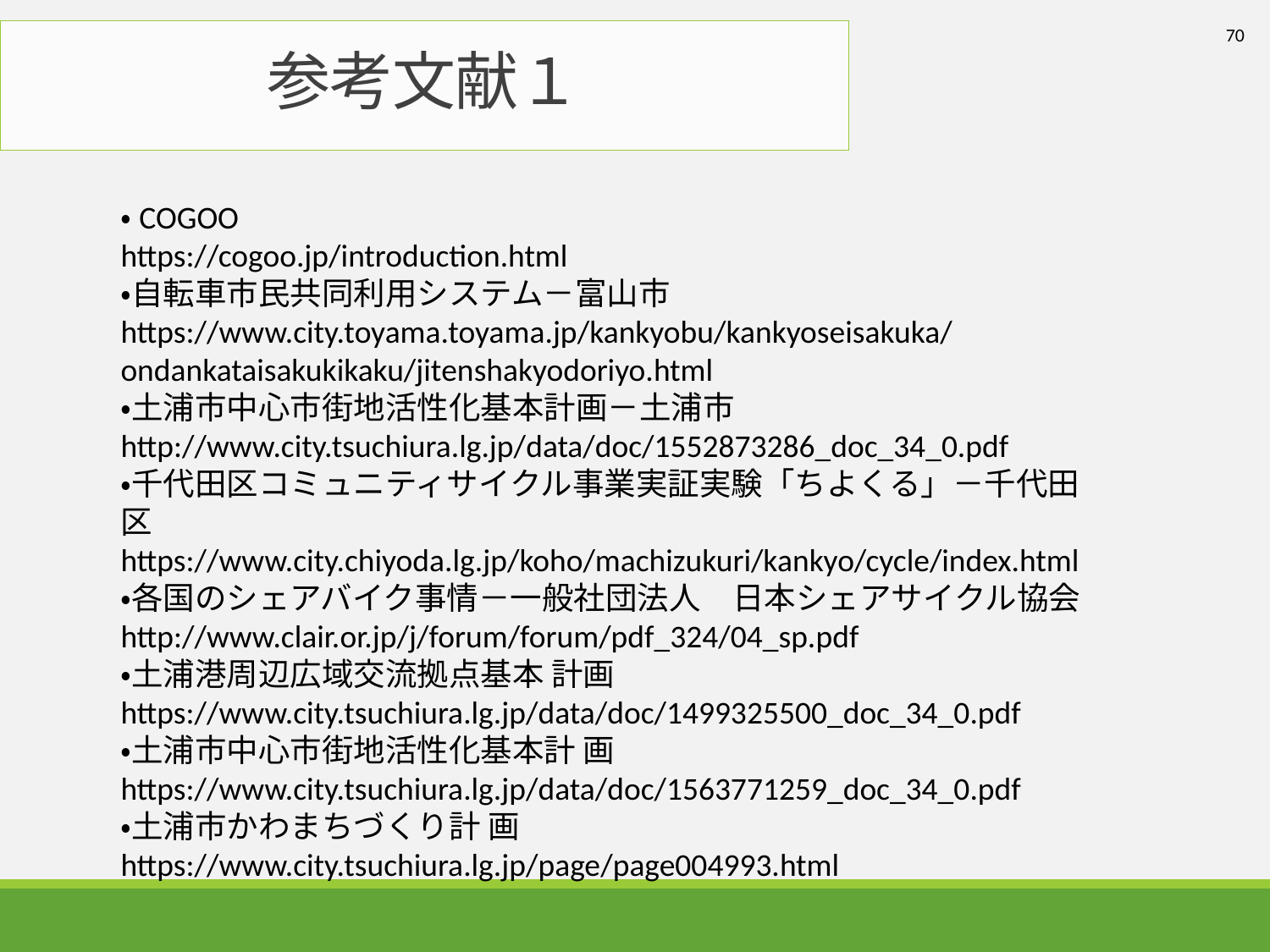

70
# 参考文献１
・COGOO
https://cogoo.jp/introduction.html
・自転車市民共同利用システム－富山市
https://www.city.toyama.toyama.jp/kankyobu/kankyoseisakuka/ondankataisakukikaku/jitenshakyodoriyo.html
・土浦市中心市街地活性化基本計画－土浦市
http://www.city.tsuchiura.lg.jp/data/doc/1552873286_doc_34_0.pdf
・千代田区コミュニティサイクル事業実証実験「ちよくる」－千代田区
https://www.city.chiyoda.lg.jp/koho/machizukuri/kankyo/cycle/index.html
・各国のシェアバイク事情－一般社団法人　日本シェアサイクル協会
http://www.clair.or.jp/j/forum/forum/pdf_324/04_sp.pdf
・土浦港周辺広域交流拠点基本 計画
https://www.city.tsuchiura.lg.jp/data/doc/1499325500_doc_34_0.pdf
・土浦市中心市街地活性化基本計 画
https://www.city.tsuchiura.lg.jp/data/doc/1563771259_doc_34_0.pdf
・土浦市かわまちづくり計 画
https://www.city.tsuchiura.lg.jp/page/page004993.html